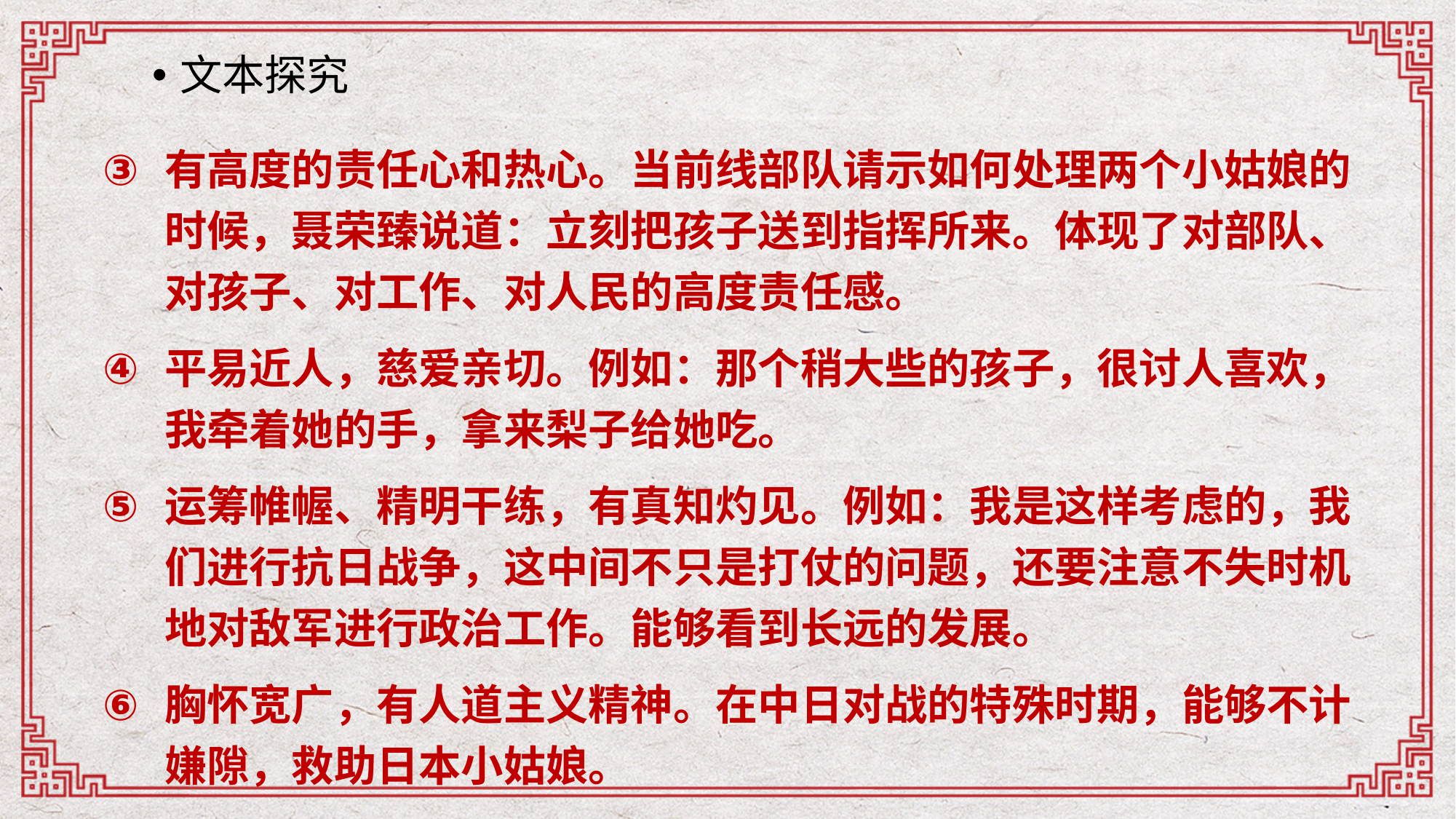

文本探究
有高度的责任心和热心。当前线部队请示如何处理两个小姑娘的时候，聂荣臻说道：立刻把孩子送到指挥所来。体现了对部队、对孩子、对工作、对人民的高度责任感。
平易近人，慈爱亲切。例如：那个稍大些的孩子，很讨人喜欢，我牵着她的手，拿来梨子给她吃。
运筹帷幄、精明干练，有真知灼见。例如：我是这样考虑的，我们进行抗日战争，这中间不只是打仗的问题，还要注意不失时机地对敌军进行政治工作。能够看到长远的发展。
胸怀宽广，有人道主义精神。在中日对战的特殊时期，能够不计嫌隙，救助日本小姑娘。